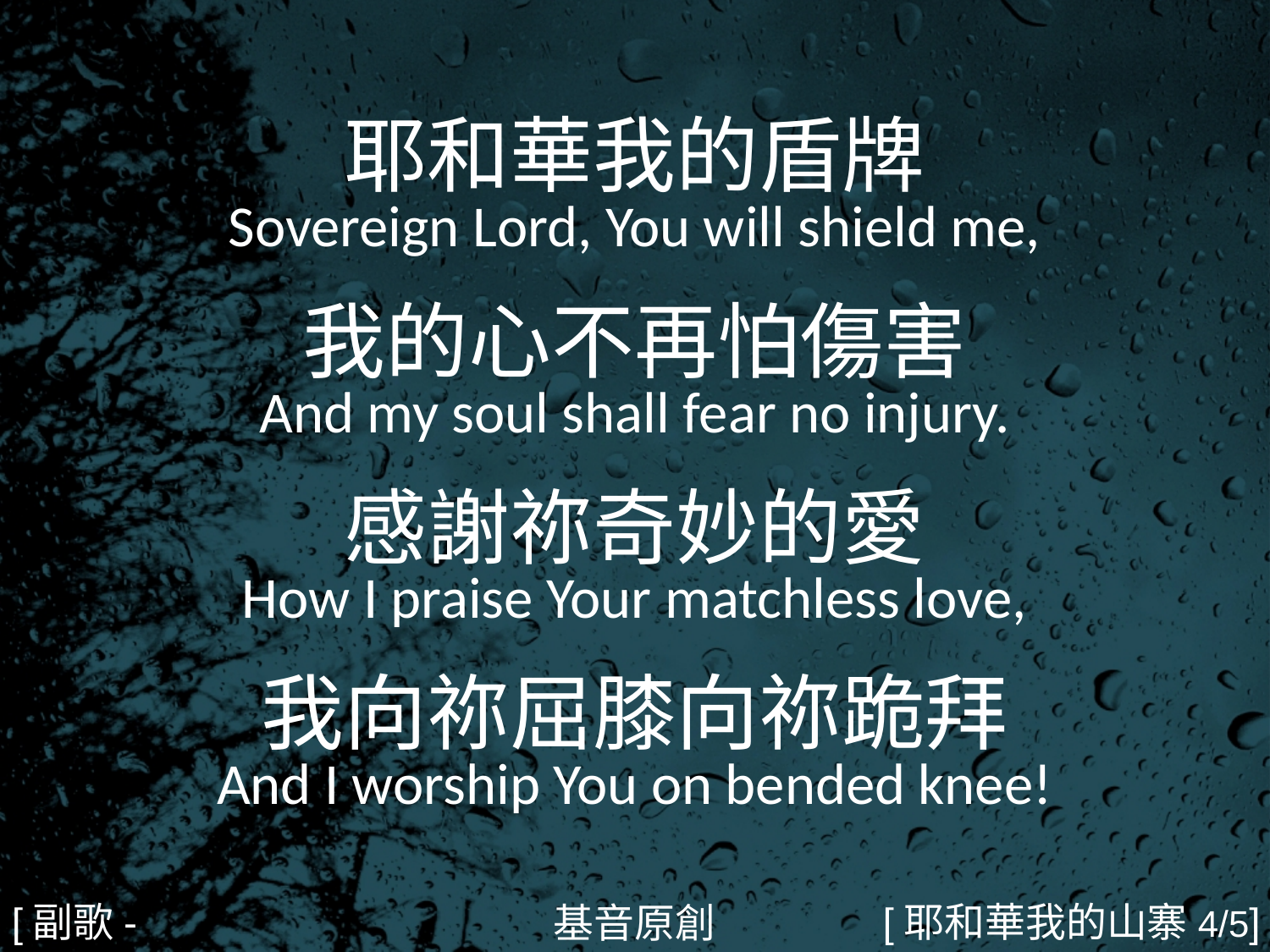

耶和華我的盾牌
Sovereign Lord, You will shield me,

我的心不再怕傷害
And my soul shall fear no injury.

感謝祢奇妙的愛
How I praise Your matchless love,

我向祢屈膝向祢跪拜
And I worship You on bended knee!
#

[副歌-2]
[耶和華我的山寨4/5]
基音原創